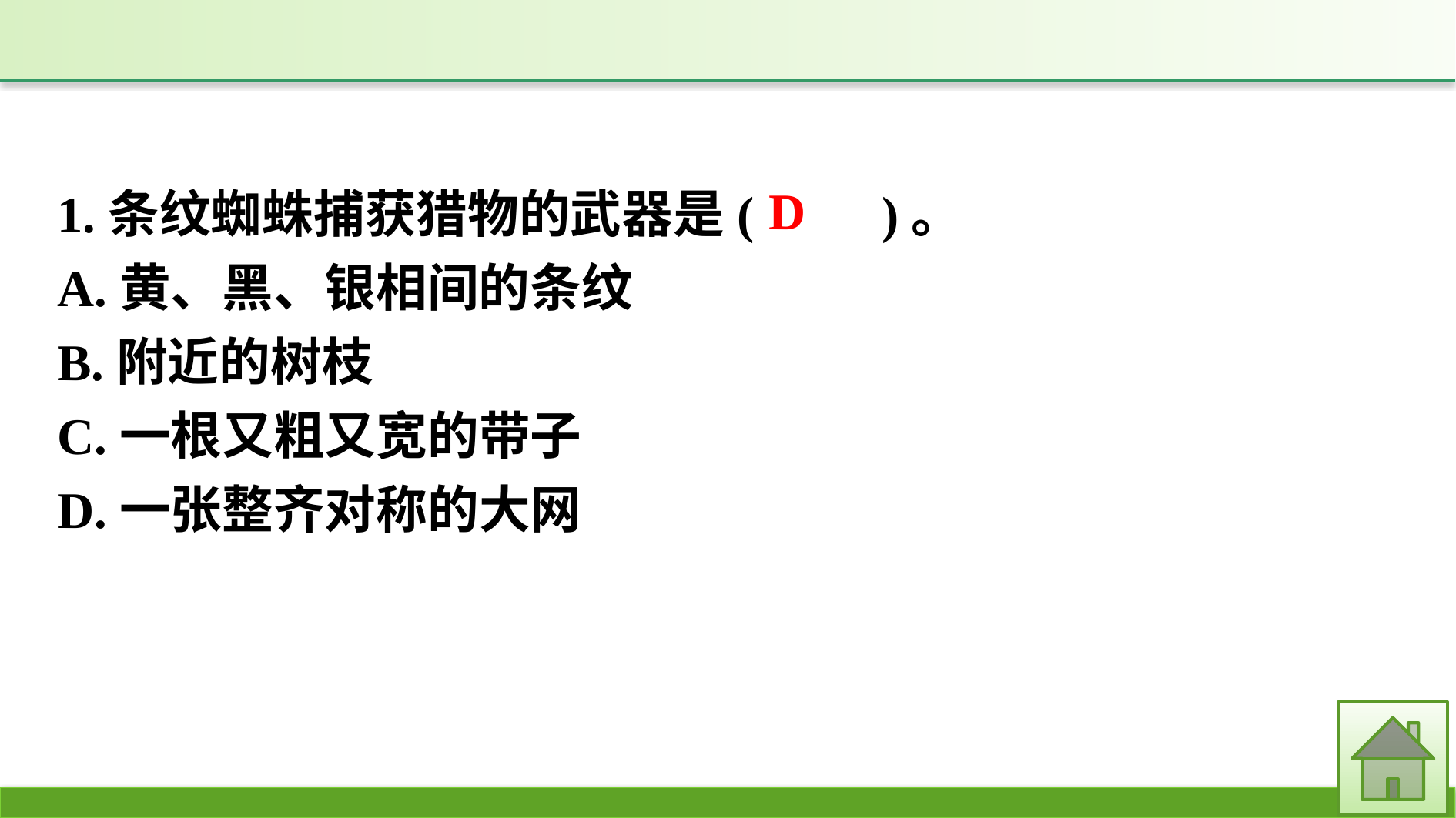

1.条纹蜘蛛捕获猎物的武器是(　　)。
A.黄、黑、银相间的条纹
B.附近的树枝
C.一根又粗又宽的带子
D.一张整齐对称的大网
D